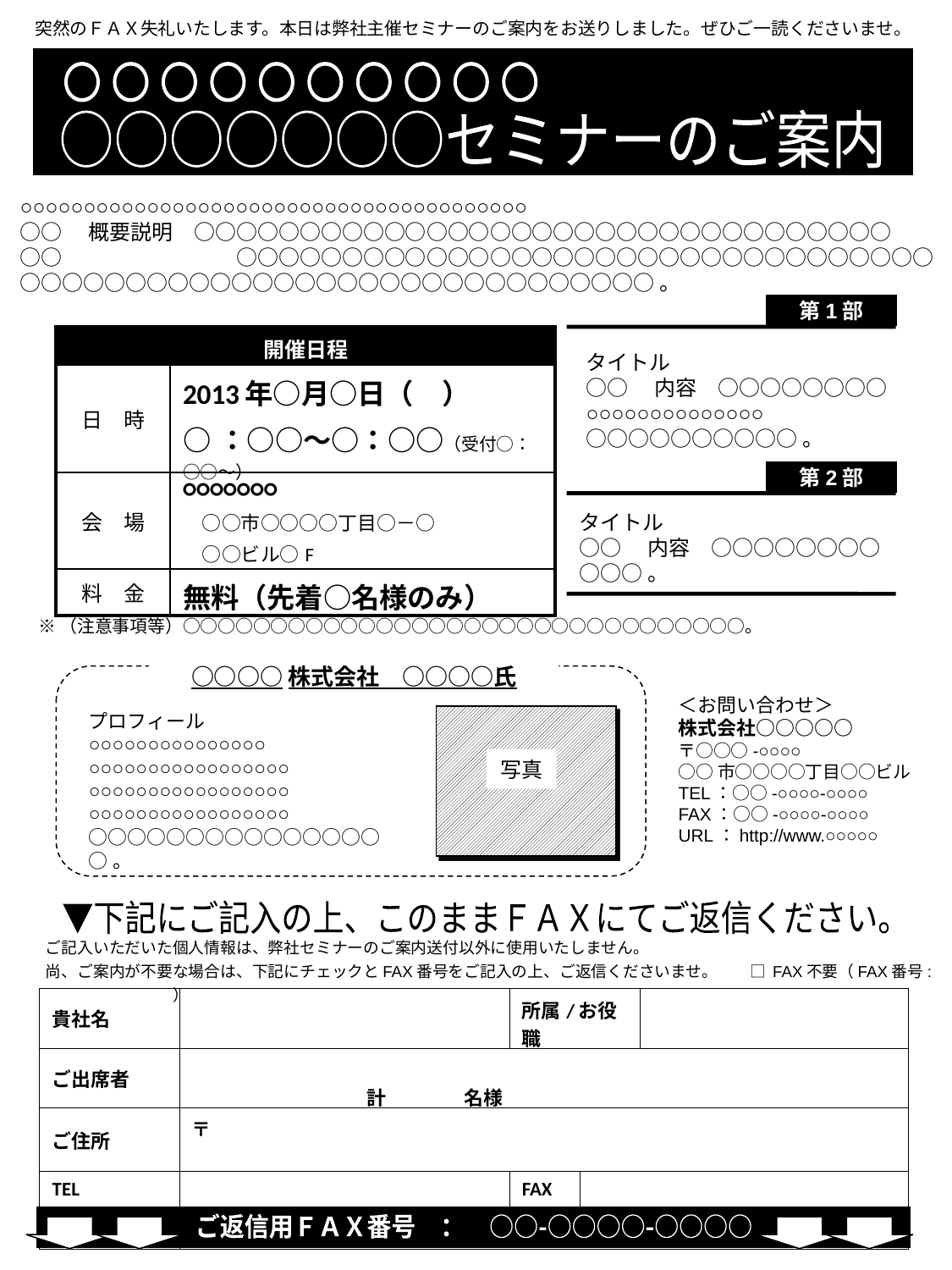

突然のＦＡＸ失礼いたします。本日は弊社主催セミナーのご案内をお送りしました。ぜひご一読くださいませ。

○○○○○○○○○○
○○○○○○○セミナーのご案内
○○○○○○○○○○○○○○○○○○○○○○○○○○○○○○○○○○○○○○○○
○○　概要説明　○○○○○○○○○○○○○○○○○○○○○○○○○○○○○○○○○
○○　　　　　　　　○○○○○○○○○○○○○○○○○○○○○○○○○○○○○○○○○
○○○○○○○○○○○○○○○○○○○○○○○○○○○○○○。
第1部

| 開催日程 |  |
| --- | --- |
| 日　時 | 2013年○月○日（　） ○：○○～○：○○（受付○：○○～） |
| 会　場 | ○○○○○○○ 　○○市○○○○丁目○－○ 　○○ビル○F |
| 料　金 | 無料（先着○名様のみ） |
タイトル
○○　内容　○○○○○○○○
○○○○○○○○○○○○○○
○○○○○○○○○○。

第2部

タイトル
○○　内容　○○○○○○○○
○○○。

※（注意事項等）○○○○○○○○○○○○○○○○○○○○○○○○○○○○○○○○。
○○○○株式会社　○○○○氏

＜お問い合わせ＞
株式会社○○○○○
〒○○○-○○○○
○○市○○○○丁目○○ビル
TEL：○○-○○○○-○○○○
FAX：○○-○○○○-○○○○
URL：http://www.○○○○○
プロフィール
○○○○○○○○○○○○○○○
○○○○○○○○○○○○○○○○○
○○○○○○○○○○○○○○○○○
○○○○○○○○○○○○○○○○○
○○○○○○○○○○○○○○○○。

写真
▼下記にご記入の上、このままＦＡＸにてご返信ください。
ご記入いただいた個人情報は、弊社セミナーのご案内送付以外に使用いたしません。
尚、ご案内が不要な場合は、下記にチェックとFAX番号をご記入の上、ご返信くださいませ。　　□ FAX不要（FAX番号:　　　　　　　　　　）
| 貴社名 |  | 所属/お役職 |  |  |
| --- | --- | --- | --- | --- |
| ご出席者 | 計　　　　名様 |  |  |  |
| ご住所 | 〒 |  |  |  |
| TEL |  | FAX |  |  |
| E-mail |  |  |  |  |

ご返信用ＦＡＸ番号　：　○○-○○○○-○○○○